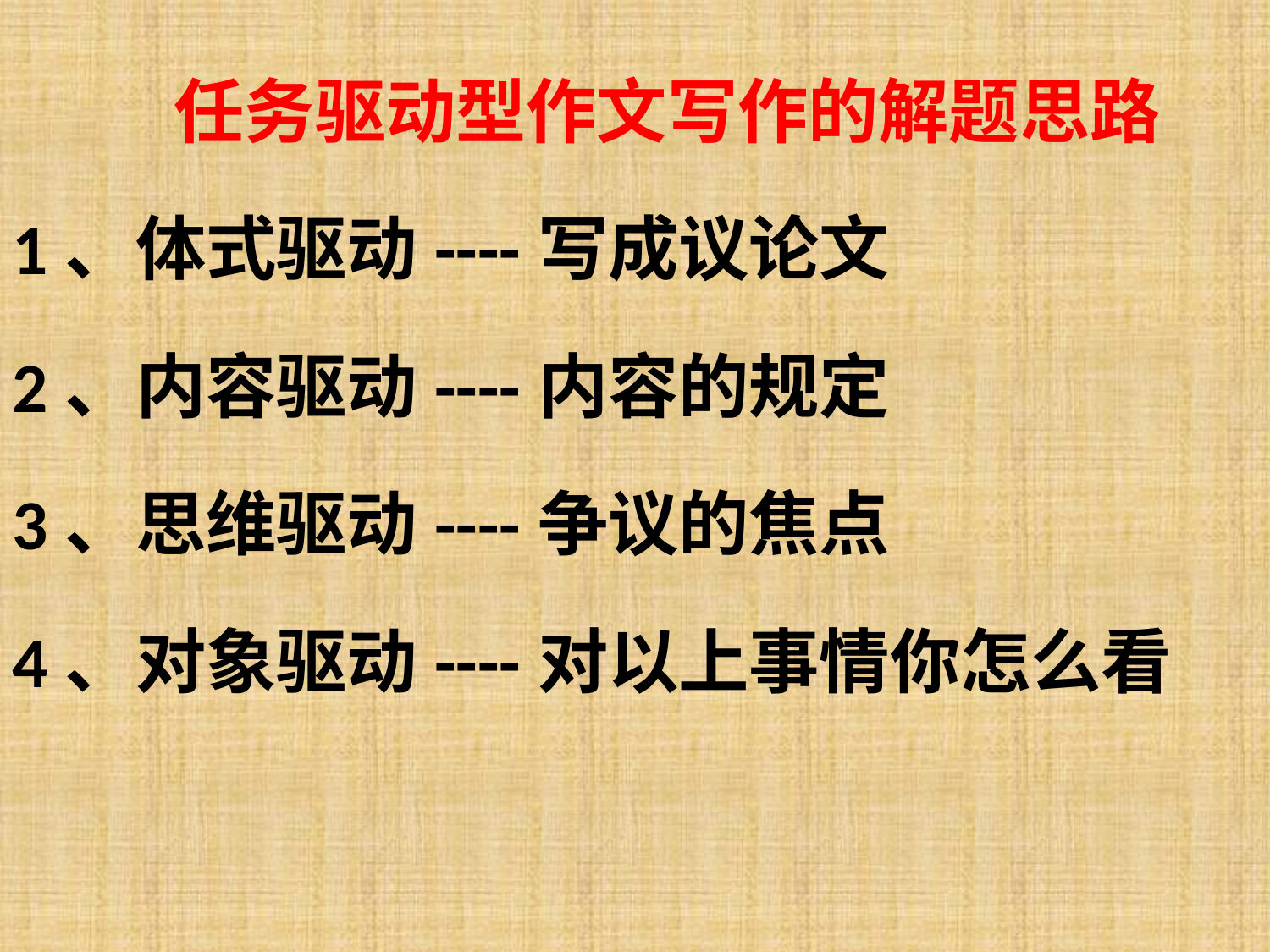

任务驱动型作文写作的解题思路

1、体式驱动----写成议论文

2、内容驱动----内容的规定

3、思维驱动----争议的焦点

4、对象驱动----对以上事情你怎么看